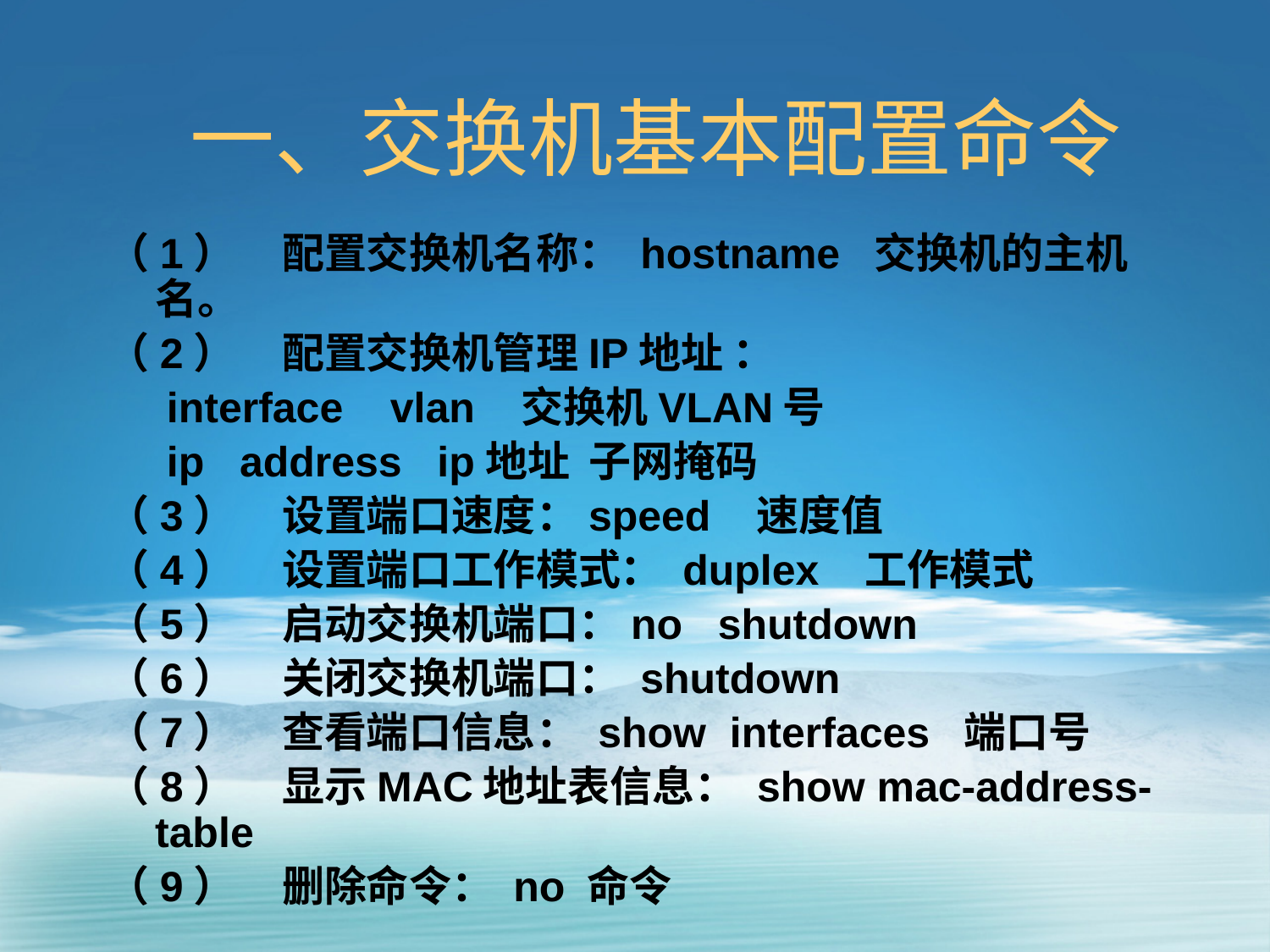

# 一、交换机基本配置命令
（1）	配置交换机名称： hostname  交换机的主机名。
（2）	配置交换机管理IP地址 ：
     interface    vlan   交换机VLAN号
     ip   address   ip地址  子网掩码
（3）	设置端口速度：speed   速度值
（4）	设置端口工作模式： duplex   工作模式
（5）	启动交换机端口：no   shutdown
（6）	关闭交换机端口： shutdown
（7）	查看端口信息： show  interfaces  端口号
（8）	显示MAC地址表信息： show mac-address-table
（9）	删除命令： no 命令